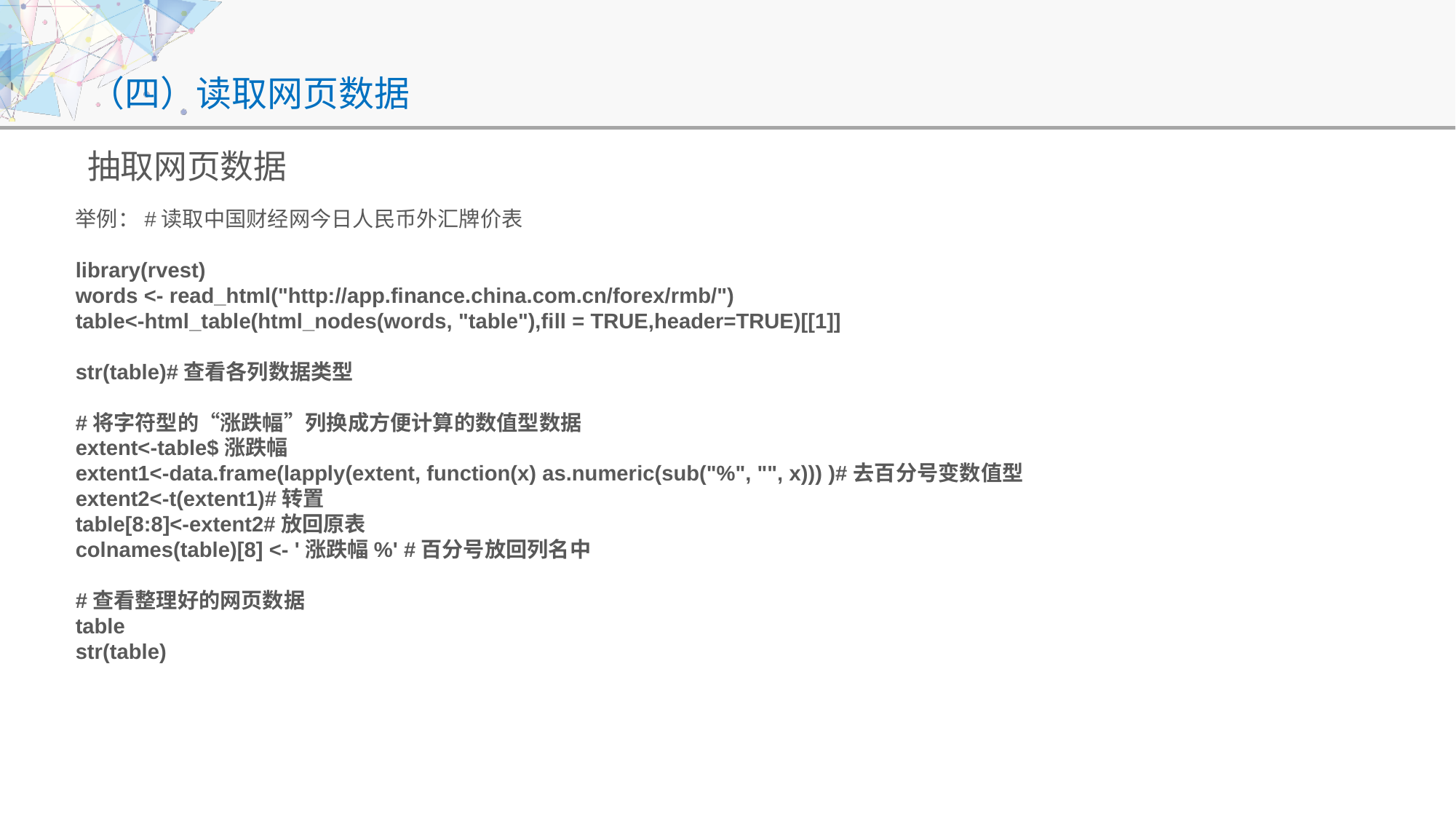

# （四）读取网页数据
抽取网页数据
举例：#读取中国财经网今日人民币外汇牌价表

library(rvest)
words <- read_html("http://app.finance.china.com.cn/forex/rmb/")
table<-html_table(html_nodes(words, "table"),fill = TRUE,header=TRUE)[[1]]

str(table)#查看各列数据类型

#将字符型的“涨跌幅”列换成方便计算的数值型数据
extent<-table$涨跌幅
extent1<-data.frame(lapply(extent, function(x) as.numeric(sub("%", "", x))) )#去百分号变数值型
extent2<-t(extent1)#转置
table[8:8]<-extent2#放回原表
colnames(table)[8] <- '涨跌幅%' #百分号放回列名中

#查看整理好的网页数据
table
str(table)